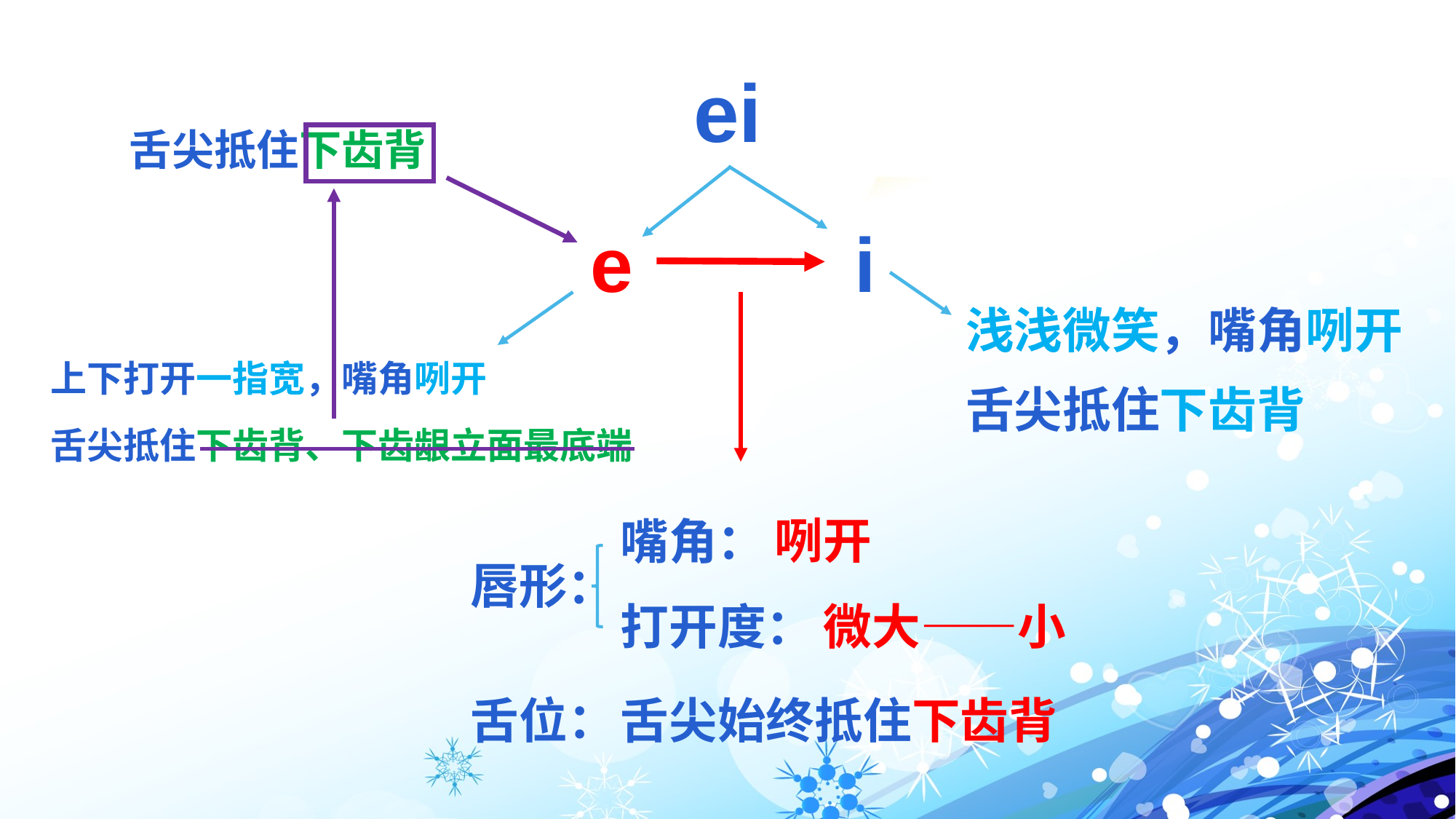

ei
舌尖抵住下齿背

e
i
浅浅微笑，嘴角咧开
舌尖抵住下齿背
上下打开一指宽，嘴角咧开
舌尖抵住下齿背、下齿龈立面最底端
咧开
嘴角：

唇形：
打开度：
微大——小
舌位：
舌尖始终抵住下齿背